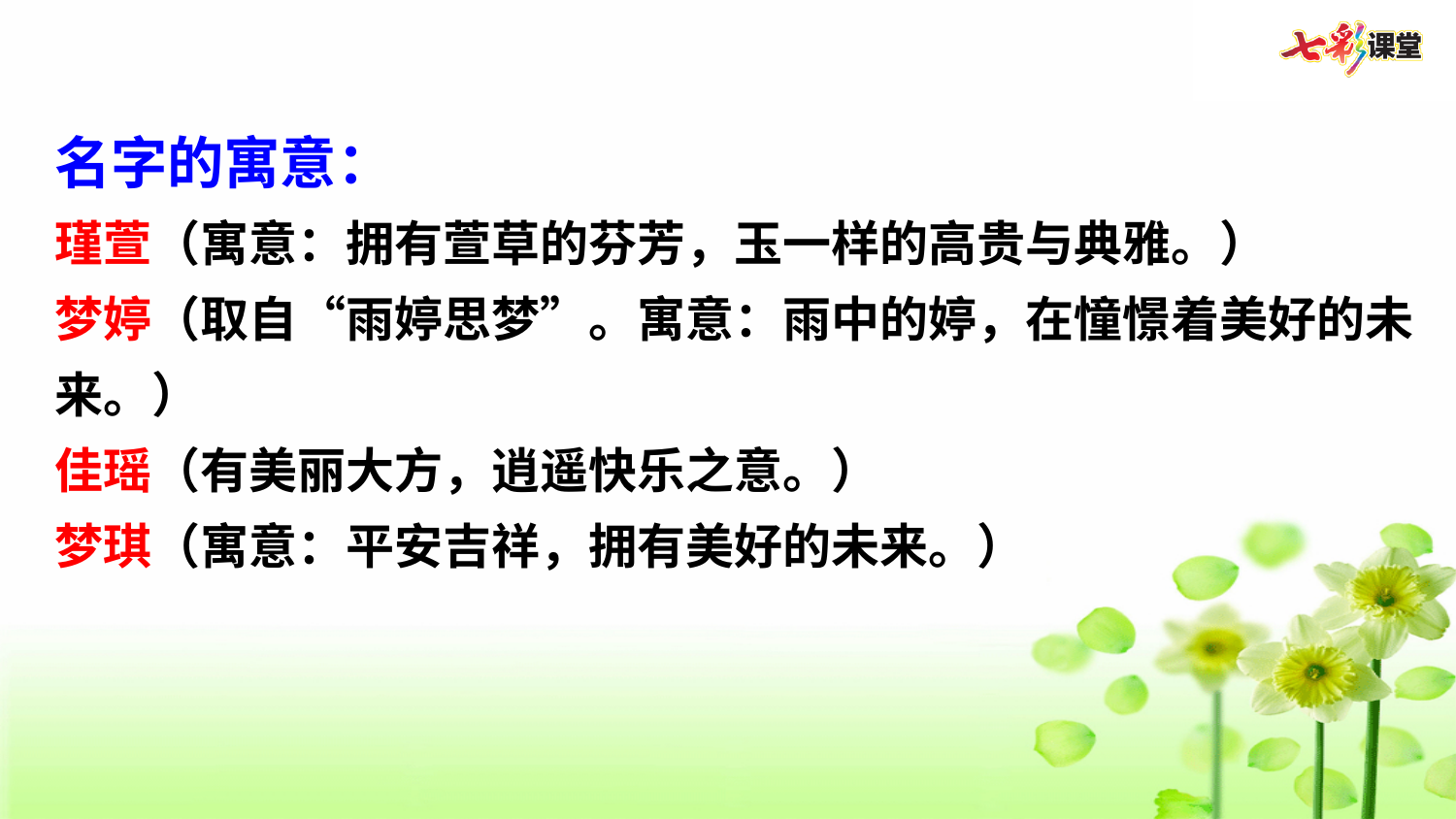

名字的寓意：
瑾萱（寓意：拥有萱草的芬芳，玉一样的高贵与典雅。）
梦婷（取自“雨婷思梦”。寓意：雨中的婷，在憧憬着美好的未来。）
佳瑶（有美丽大方，逍遥快乐之意。）
梦琪（寓意：平安吉祥，拥有美好的未来。）